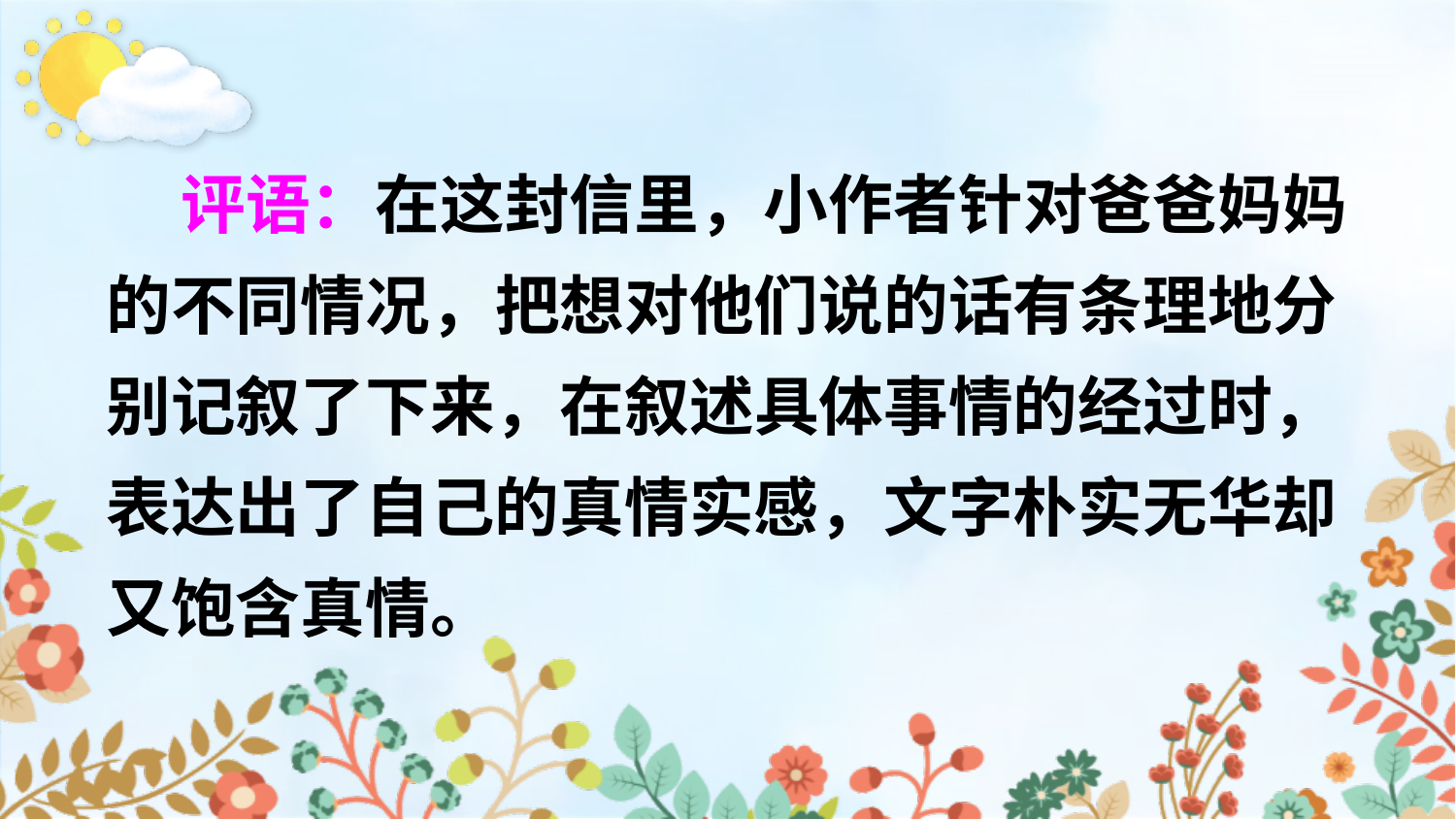

评语：在这封信里，小作者针对爸爸妈妈的不同情况，把想对他们说的话有条理地分别记叙了下来，在叙述具体事情的经过时，表达出了自己的真情实感，文字朴实无华却又饱含真情。